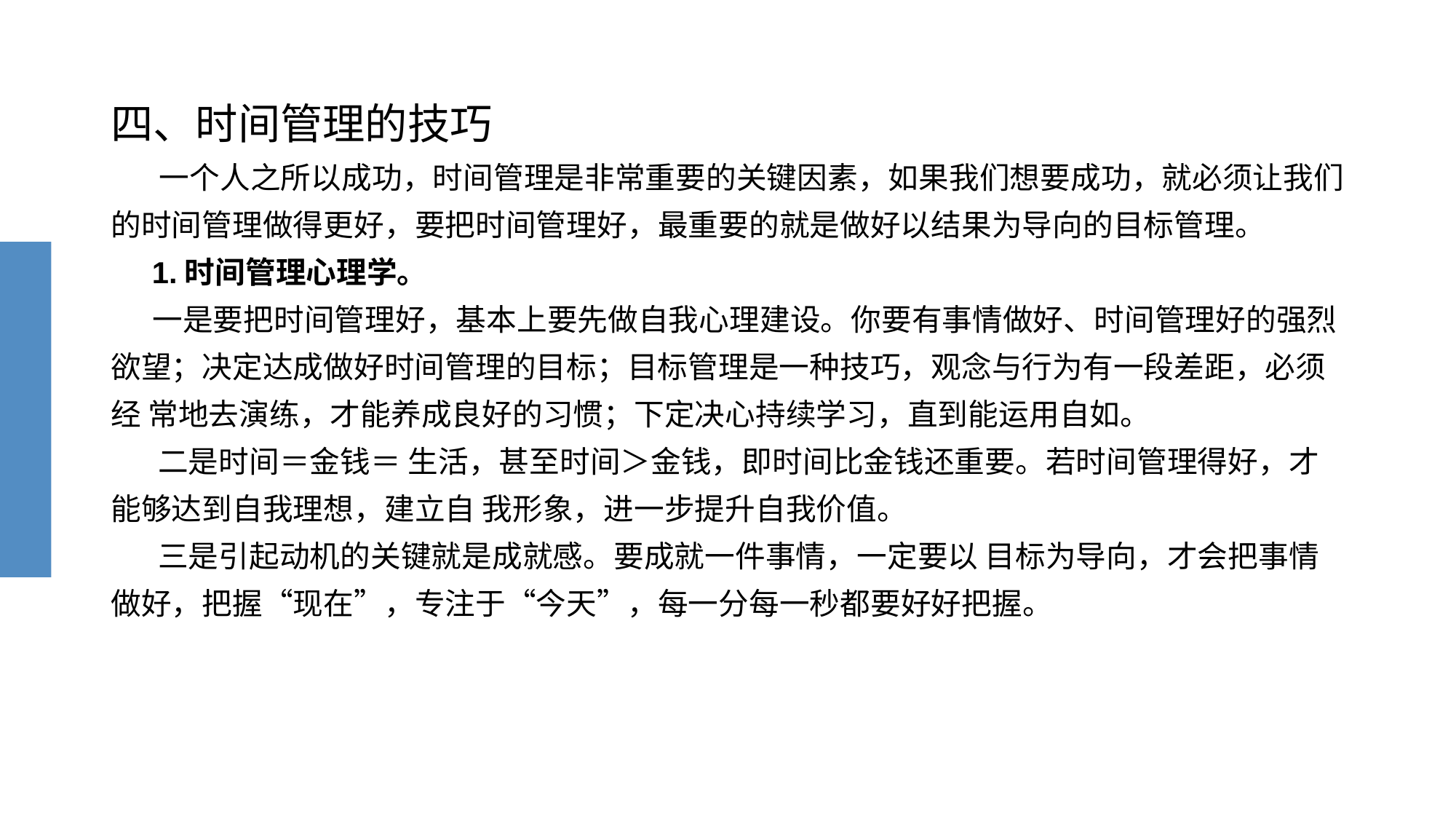

# 四、时间管理的技巧 一个人之所以成功，时间管理是非常重要的关键因素，如果我们想要成功，就必须让我们的时间管理做得更好，要把时间管理好，最重要的就是做好以结果为导向的目标管理。 1.时间管理心理学。 一是要把时间管理好，基本上要先做自我心理建设。你要有事情做好、时间管理好的强烈 欲望；决定达成做好时间管理的目标；目标管理是一种技巧，观念与行为有一段差距，必须经 常地去演练，才能养成良好的习惯；下定决心持续学习，直到能运用自如。 二是时间＝金钱＝ 生活，甚至时间＞金钱，即时间比金钱还重要。若时间管理得好，才能够达到自我理想，建立自 我形象，进一步提升自我价值。 三是引起动机的关键就是成就感。要成就一件事情，一定要以 目标为导向，才会把事情做好，把握“现在”，专注于“今天”，每一分每一秒都要好好把握。